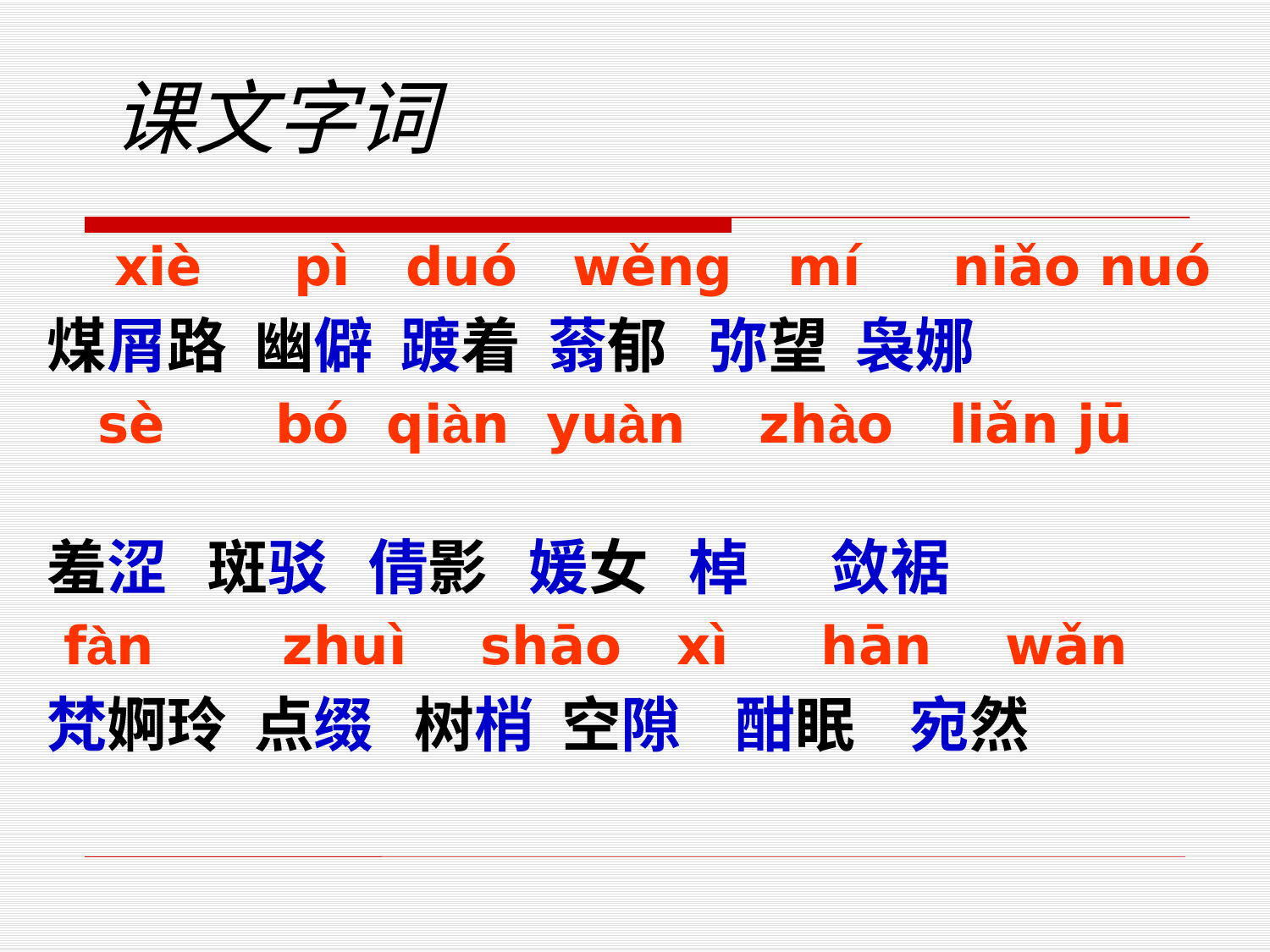

# 课文字词
    xiè     pì   duó   wěng   mí     niǎo nuó
煤屑路  幽僻  踱着  蓊郁   弥望  袅娜
   sè      bó  qiàn  yuàn    zhào   liǎn jū
羞涩   斑驳   倩影   媛女   棹      敛裾
 fàn       zhuì    shāo   xì     hān    wǎn
梵婀玲  点缀   树梢  空隙    酣眠    宛然